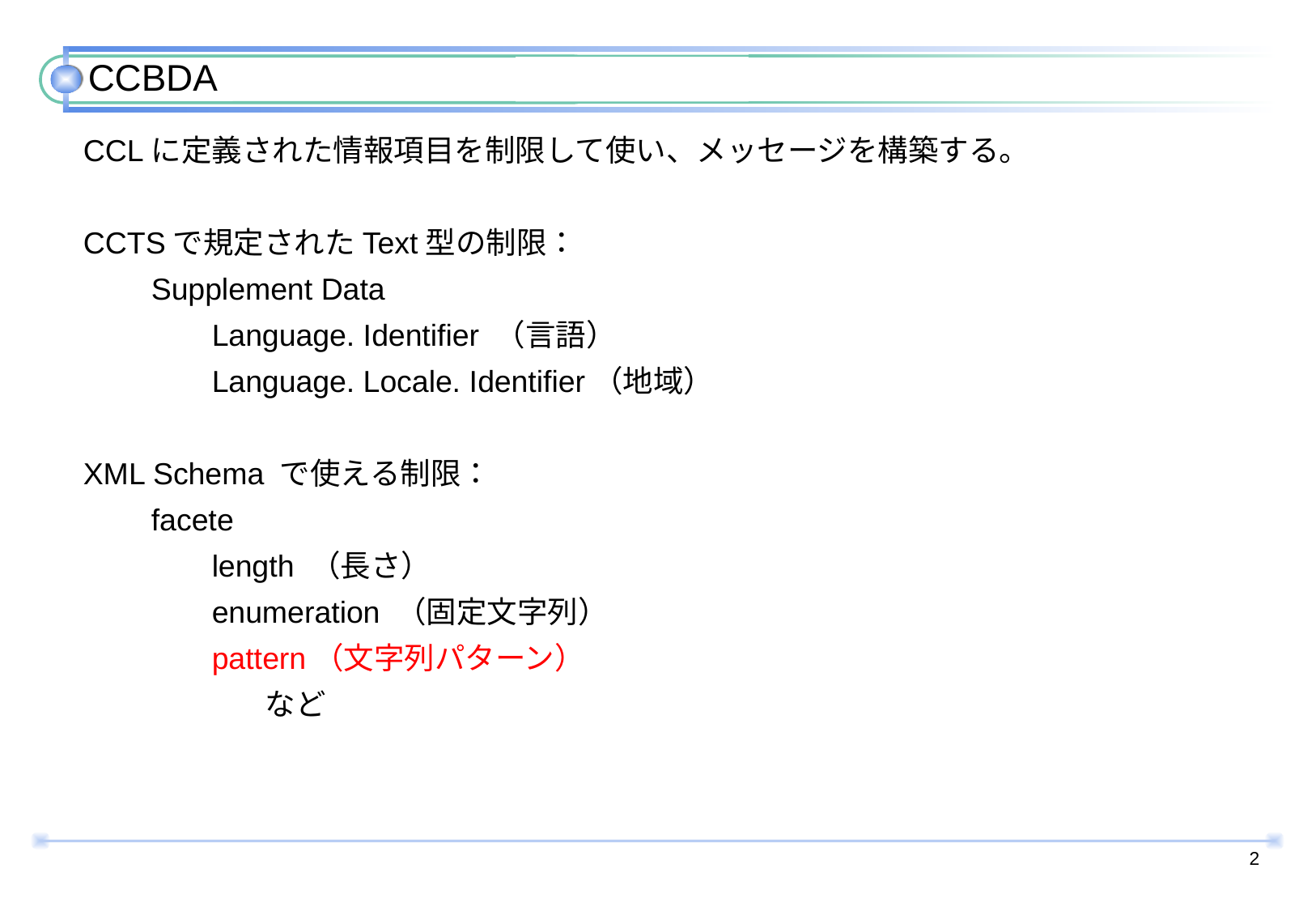

# CCBDA
CCLに定義された情報項目を制限して使い、メッセージを構築する。

CCTSで規定されたText型の制限：
　　Supplement Data
　　　　Language. Identifier （言語）
　　　　Language. Locale. Identifier（地域）

XML Schema で使える制限：
　　facete
　　　　length （長さ）
　　　　enumeration （固定文字列）
　　　　pattern（文字列パターン）
　　　　　　など
2